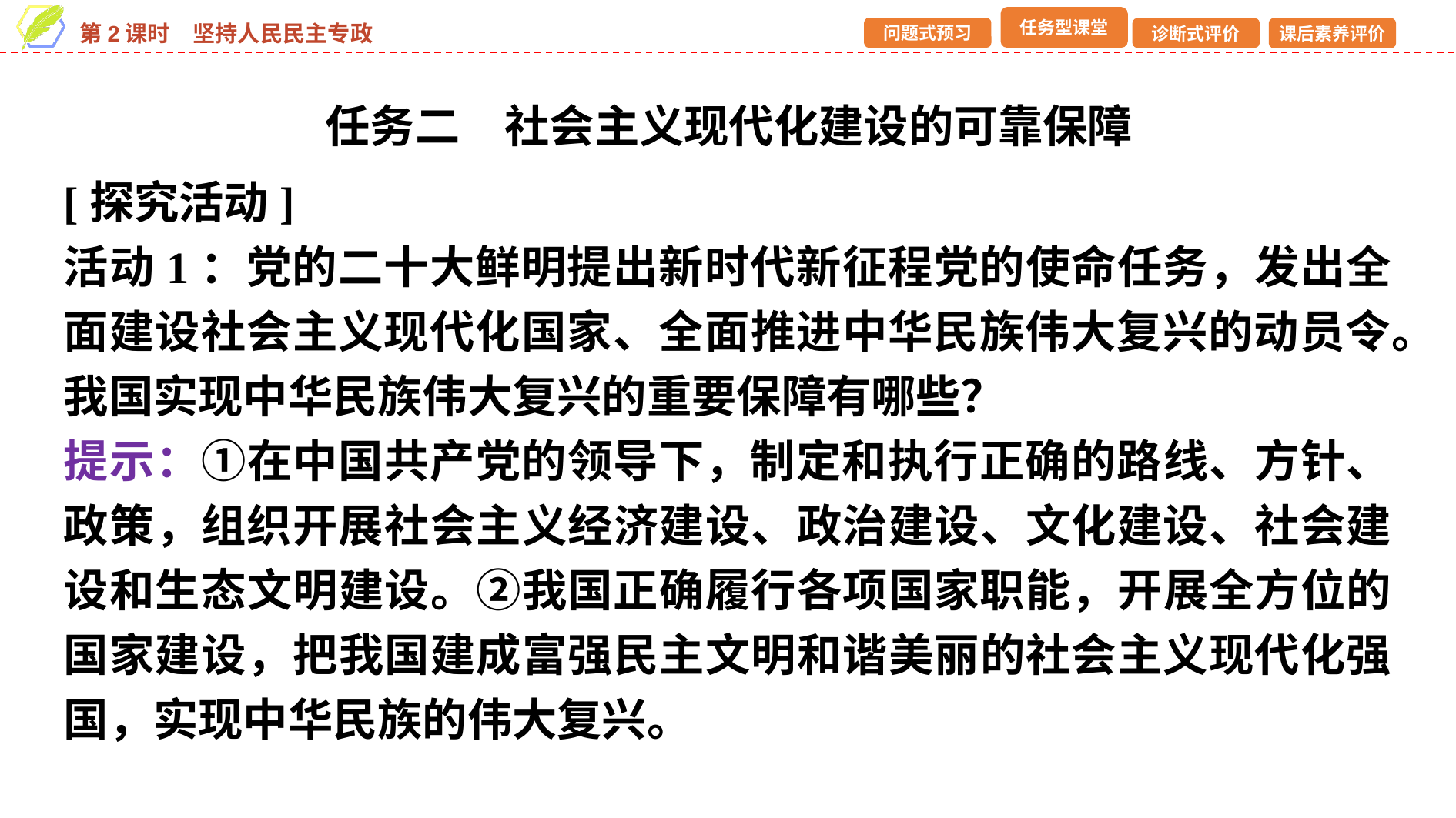

任务二　社会主义现代化建设的可靠保障
[探究活动]
活动1：党的二十大鲜明提出新时代新征程党的使命任务，发出全面建设社会主义现代化国家、全面推进中华民族伟大复兴的动员令。
我国实现中华民族伟大复兴的重要保障有哪些？
提示：①在中国共产党的领导下，制定和执行正确的路线、方针、政策，组织开展社会主义经济建设、政治建设、文化建设、社会建设和生态文明建设。②我国正确履行各项国家职能，开展全方位的国家建设，把我国建成富强民主文明和谐美丽的社会主义现代化强国，实现中华民族的伟大复兴。